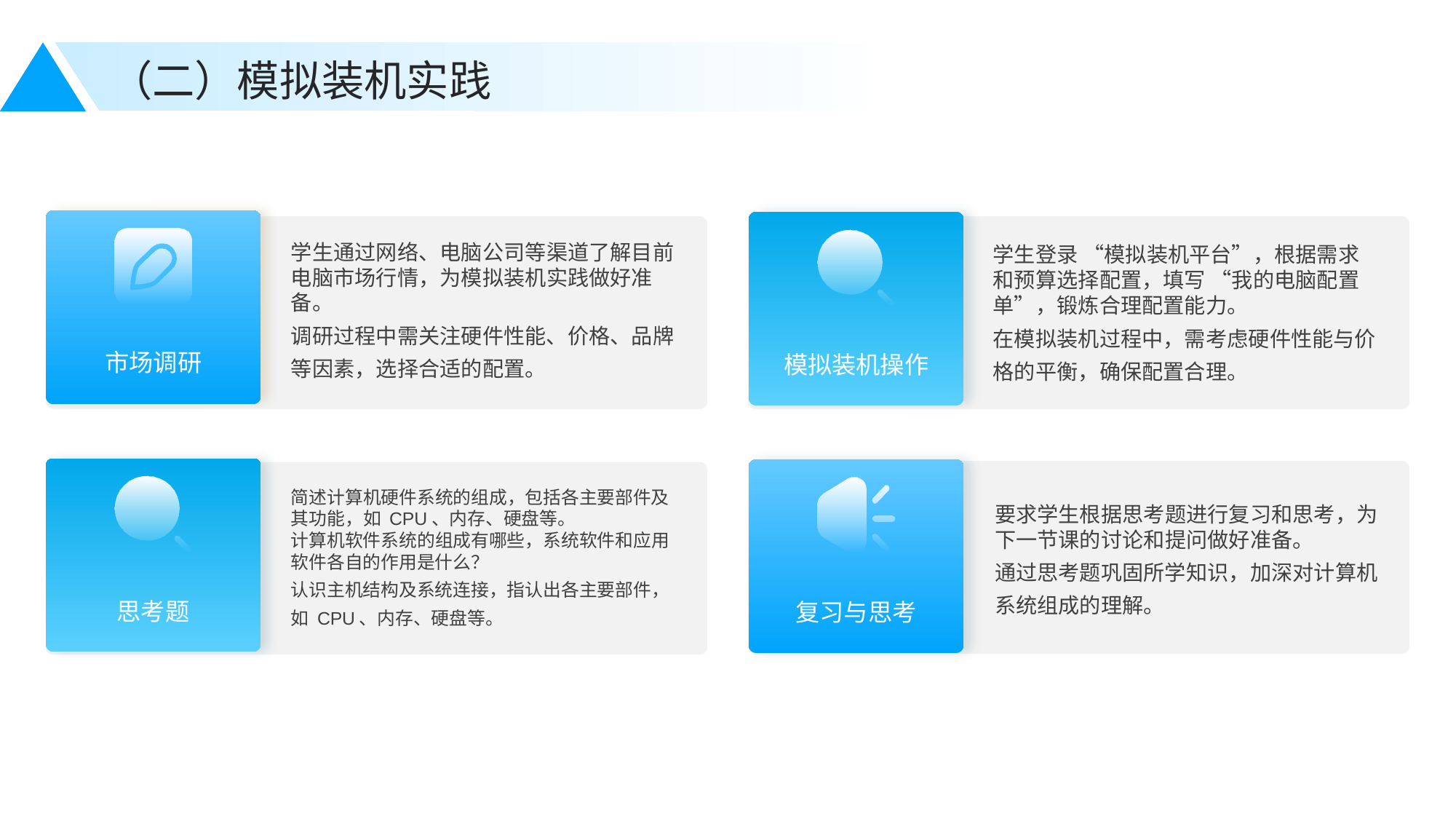

（二）模拟装机实践

学生通过网络、电脑公司等渠道了解目前电脑市场行情，为模拟装机实践做好准备。
调研过程中需关注硬件性能、价格、品牌等因素，选择合适的配置。

学生登录 “模拟装机平台”，根据需求和预算选择配置，填写 “我的电脑配置单”，锻炼合理配置能力。
在模拟装机过程中，需考虑硬件性能与价格的平衡，确保配置合理。
市场调研
模拟装机操作

简述计算机硬件系统的组成，包括各主要部件及其功能，如 CPU、内存、硬盘等。
计算机软件系统的组成有哪些，系统软件和应用软件各自的作用是什么？
认识主机结构及系统连接，指认出各主要部件，如 CPU、内存、硬盘等。

要求学生根据思考题进行复习和思考，为下一节课的讨论和提问做好准备。
通过思考题巩固所学知识，加深对计算机系统组成的理解。
思考题
复习与思考